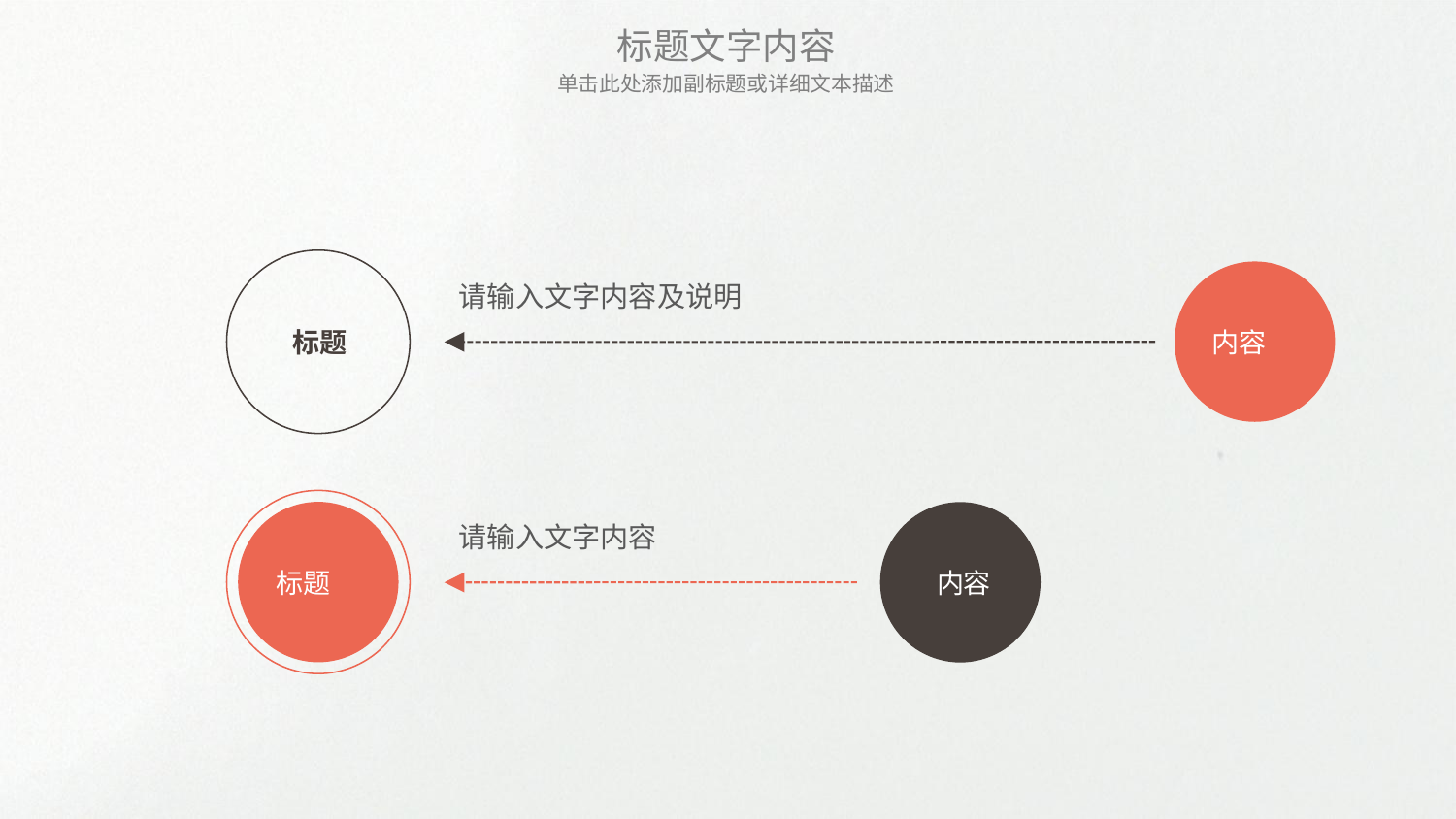

标题文字内容
单击此处添加副标题或详细文本描述
   标题
请输入文字内容及说明
内容

标题
请输入文字内容
  内容